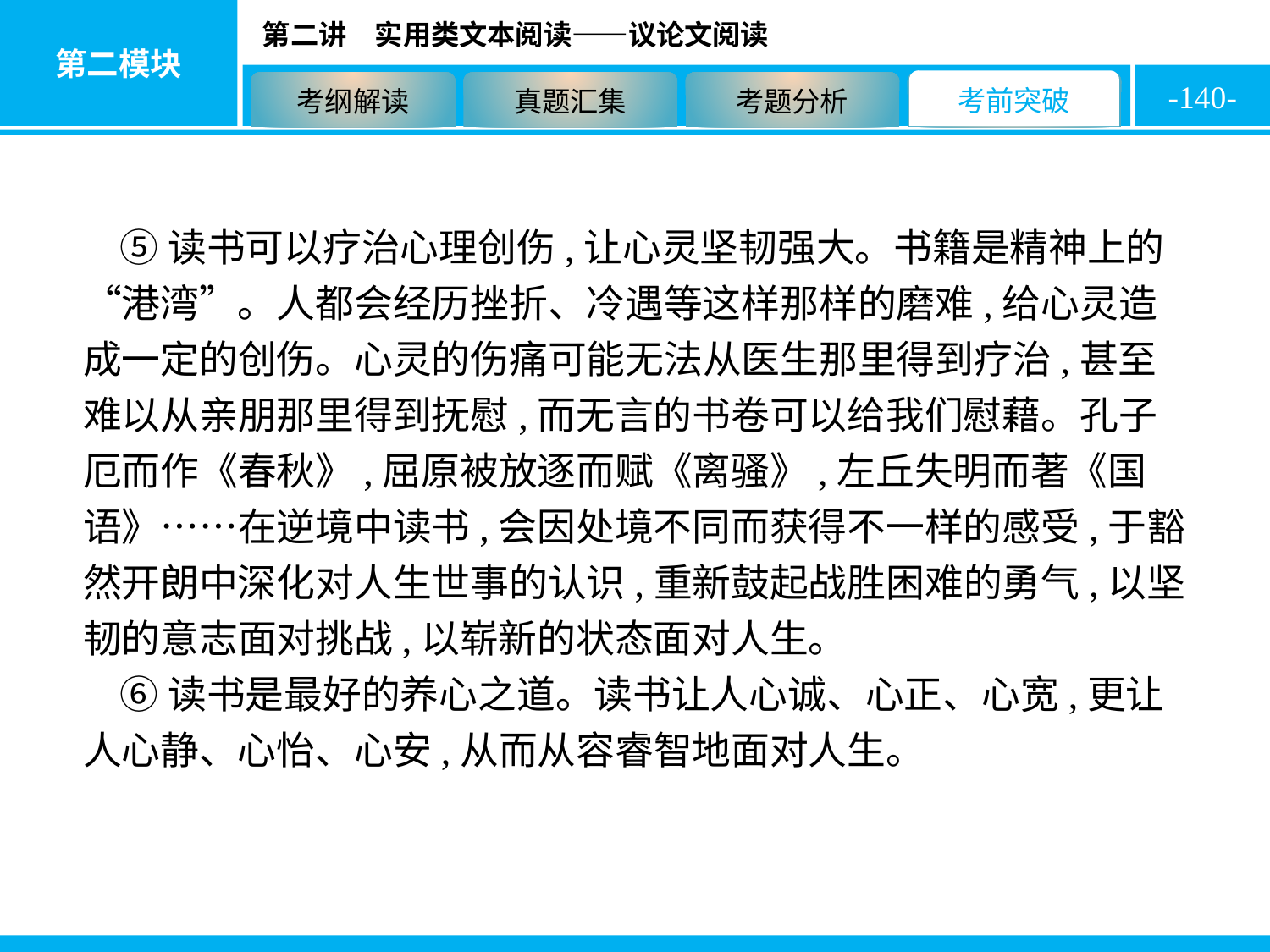

-140-
⑤读书可以疗治心理创伤,让心灵坚韧强大。书籍是精神上的“港湾”。人都会经历挫折、冷遇等这样那样的磨难,给心灵造成一定的创伤。心灵的伤痛可能无法从医生那里得到疗治,甚至难以从亲朋那里得到抚慰,而无言的书卷可以给我们慰藉。孔子厄而作《春秋》,屈原被放逐而赋《离骚》,左丘失明而著《国语》……在逆境中读书,会因处境不同而获得不一样的感受,于豁然开朗中深化对人生世事的认识,重新鼓起战胜困难的勇气,以坚韧的意志面对挑战,以崭新的状态面对人生。
⑥读书是最好的养心之道。读书让人心诚、心正、心宽,更让人心静、心怡、心安,从而从容睿智地面对人生。